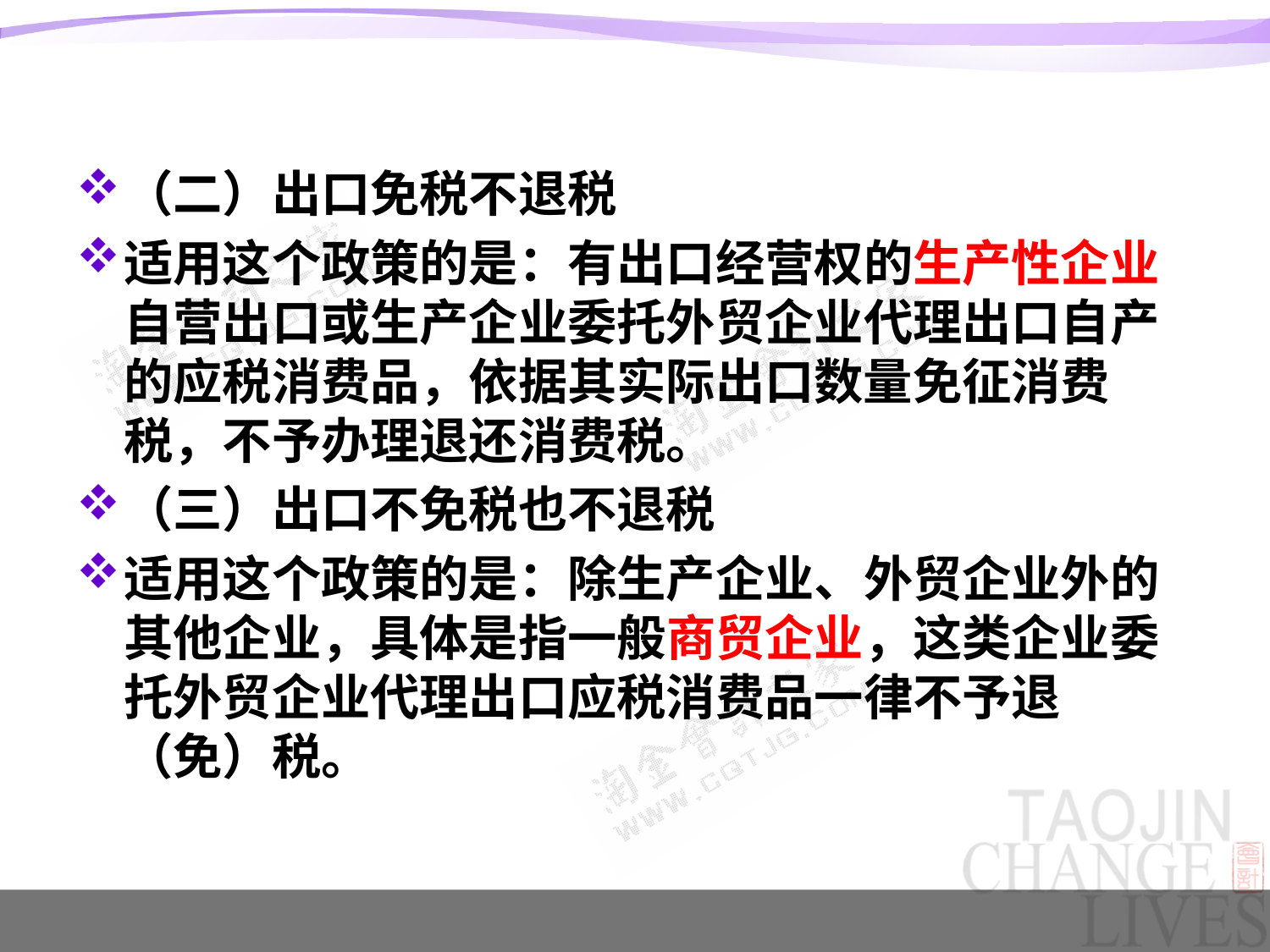

#
（二）出口免税不退税
适用这个政策的是：有出口经营权的生产性企业自营出口或生产企业委托外贸企业代理出口自产的应税消费品，依据其实际出口数量免征消费税，不予办理退还消费税。
（三）出口不免税也不退税
适用这个政策的是：除生产企业、外贸企业外的其他企业，具体是指一般商贸企业，这类企业委托外贸企业代理出口应税消费品一律不予退（免）税。